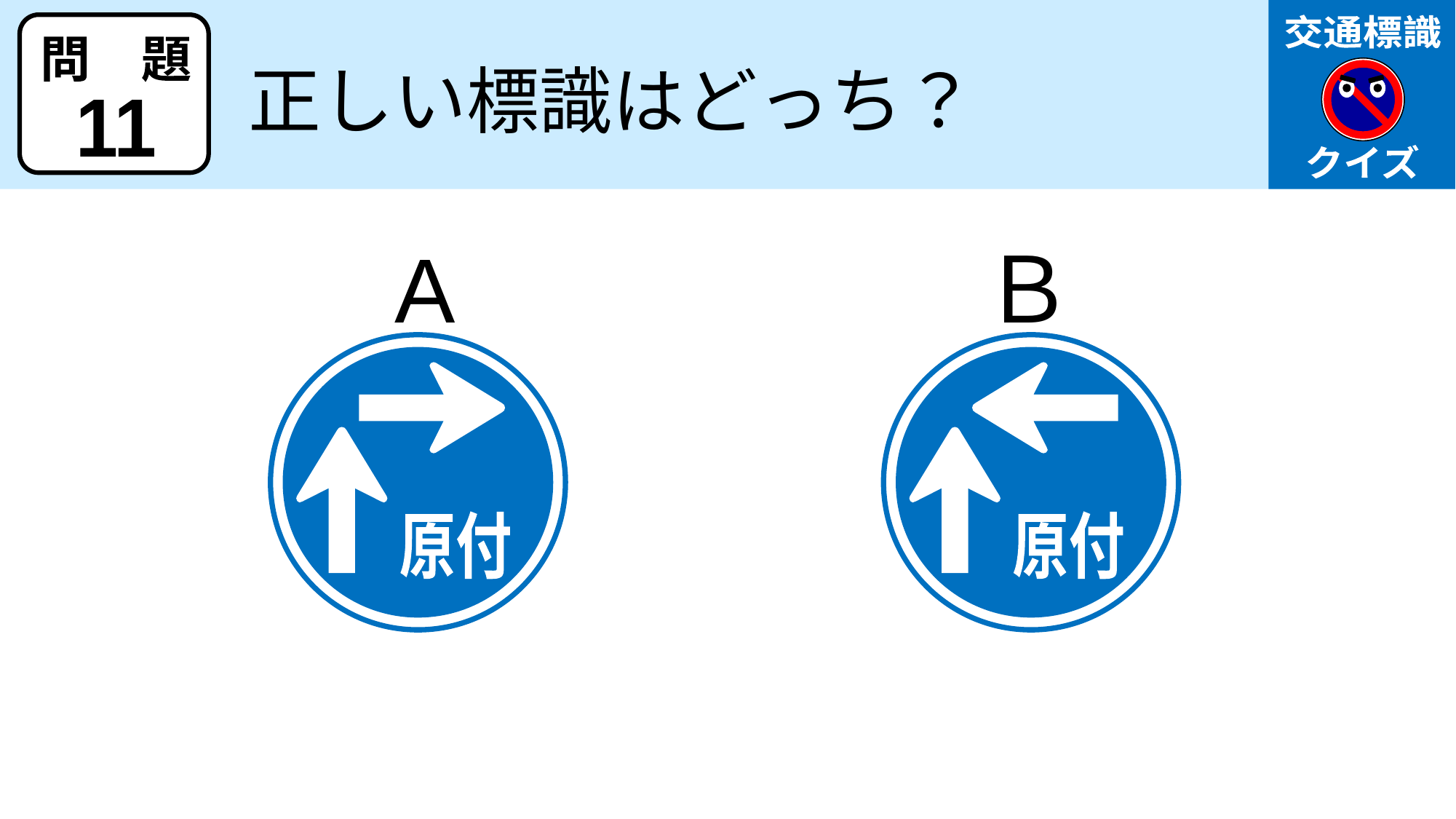

交通標識

クイズ

問　題
正しい標識はどっち？
11
A
Ｂ

原付

原付